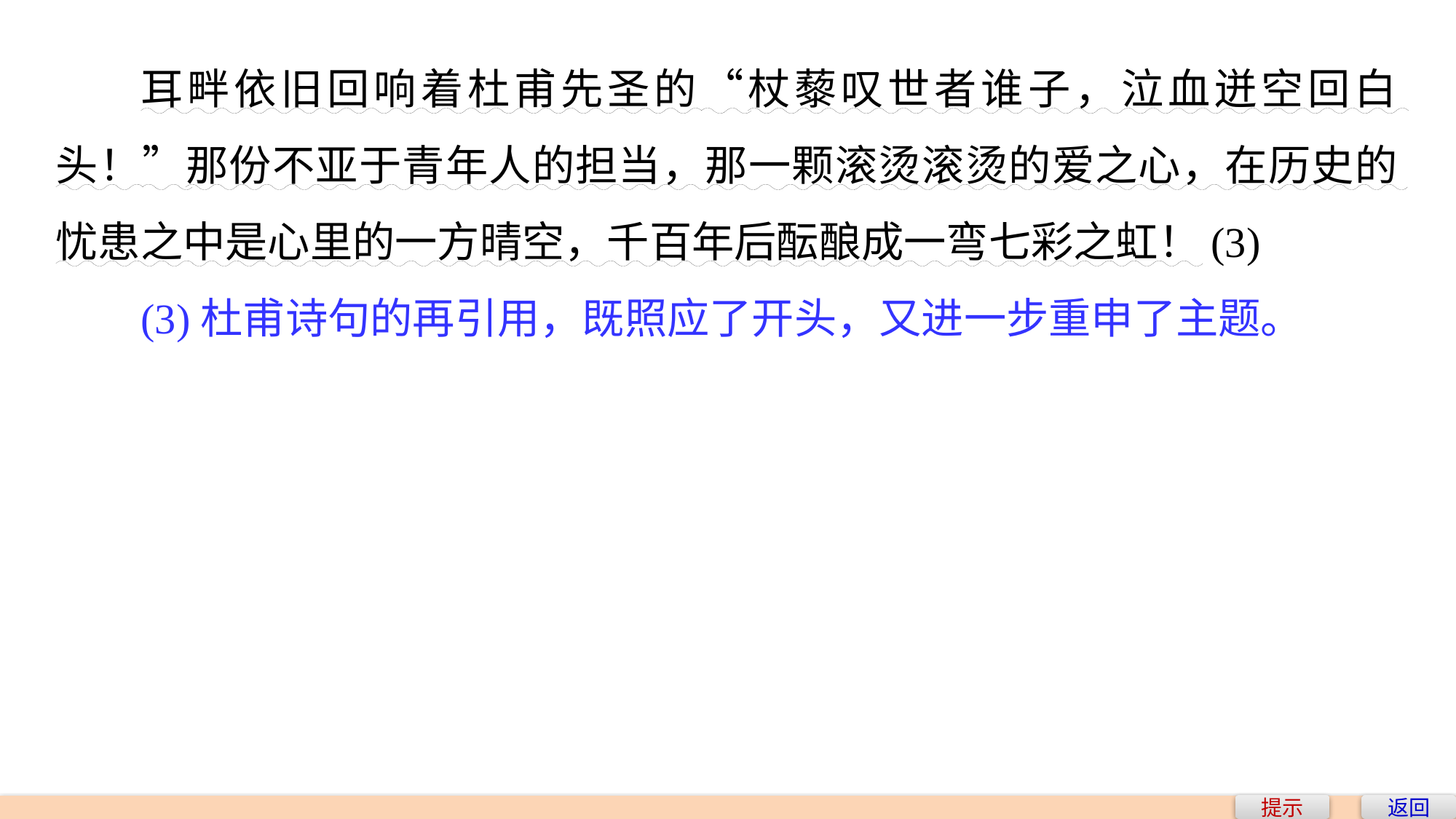

耳畔依旧回响着杜甫先圣的“杖藜叹世者谁子，泣血迸空回白头！”那份不亚于青年人的担当，那一颗滚烫滚烫的爱之心，在历史的忧患之中是心里的一方晴空，千百年后酝酿成一弯七彩之虹！(3)
(3)杜甫诗句的再引用，既照应了开头，又进一步重申了主题。

提示
返回